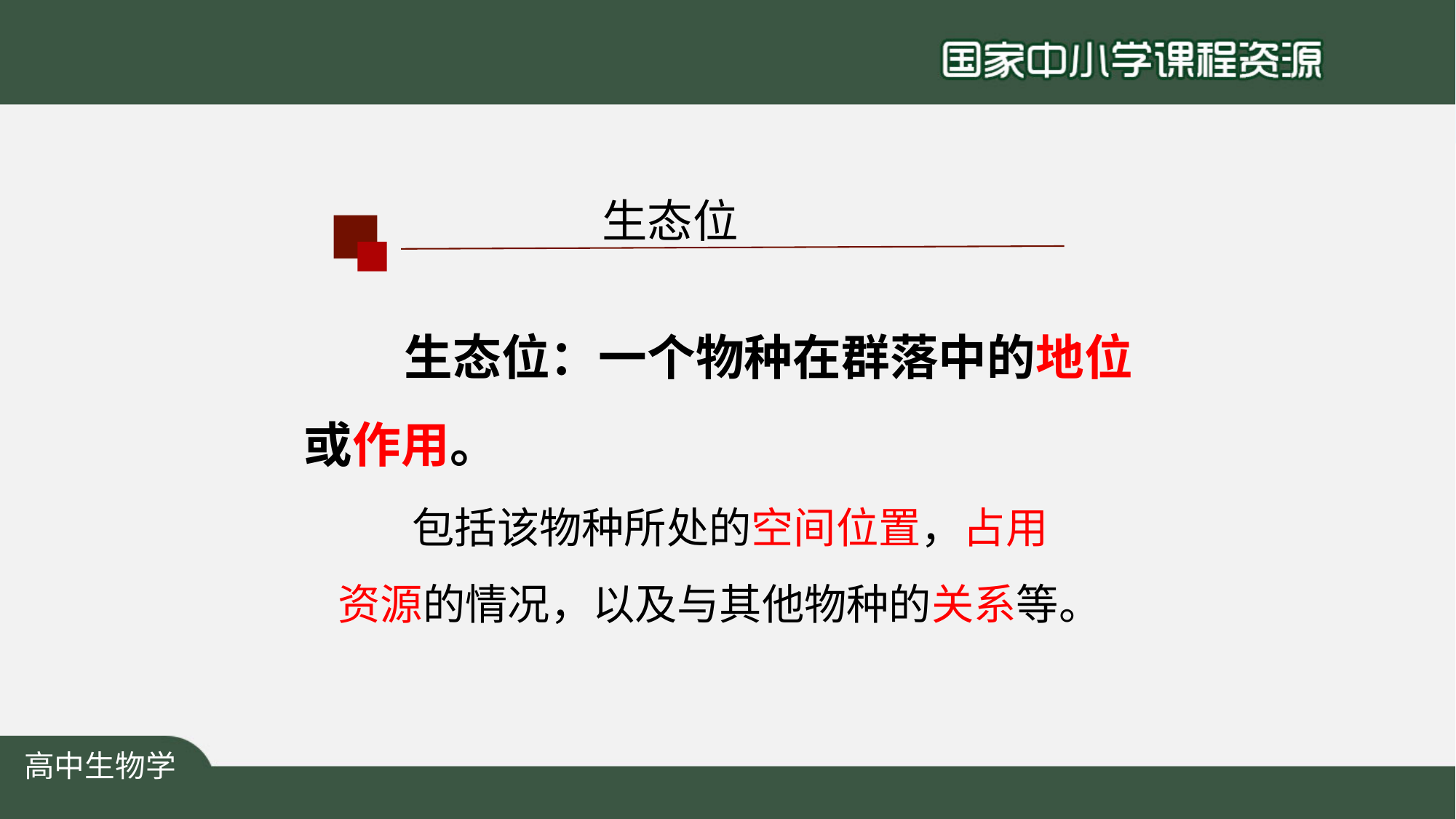

生态位

        生态位：一个物种在群落中的地位或作用。

        包括该物种所处的空间位置，占用资源的情况，以及与其他物种的关系等。